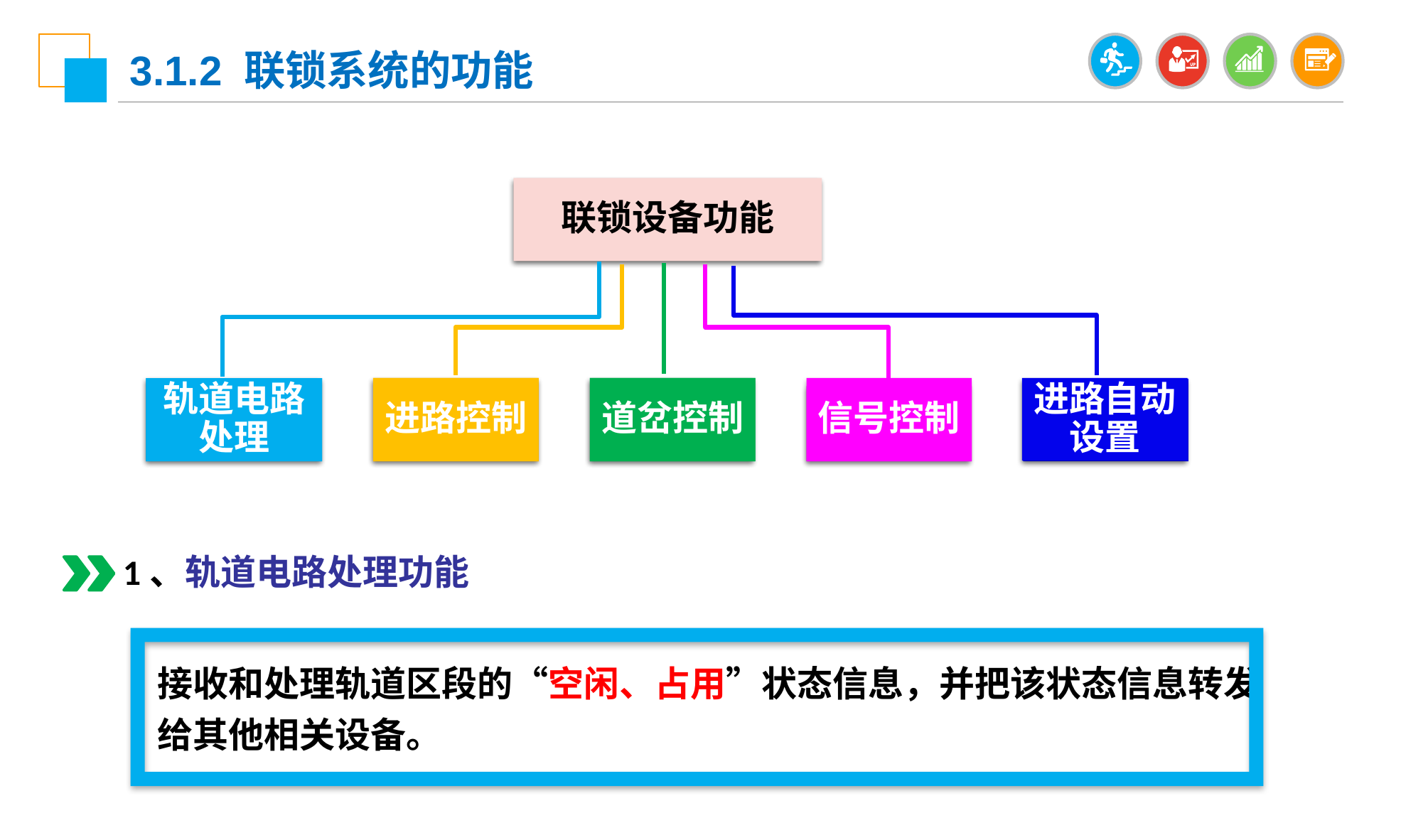

3.1.2 联锁系统的功能
联锁设备功能

轨道电路处理
进路自动设置

进路控制

道岔控制
信号控制

1、轨道电路处理功能

接收和处理轨道区段的“空闲、占用”状态信息，并把该状态信息转发给其他相关设备。